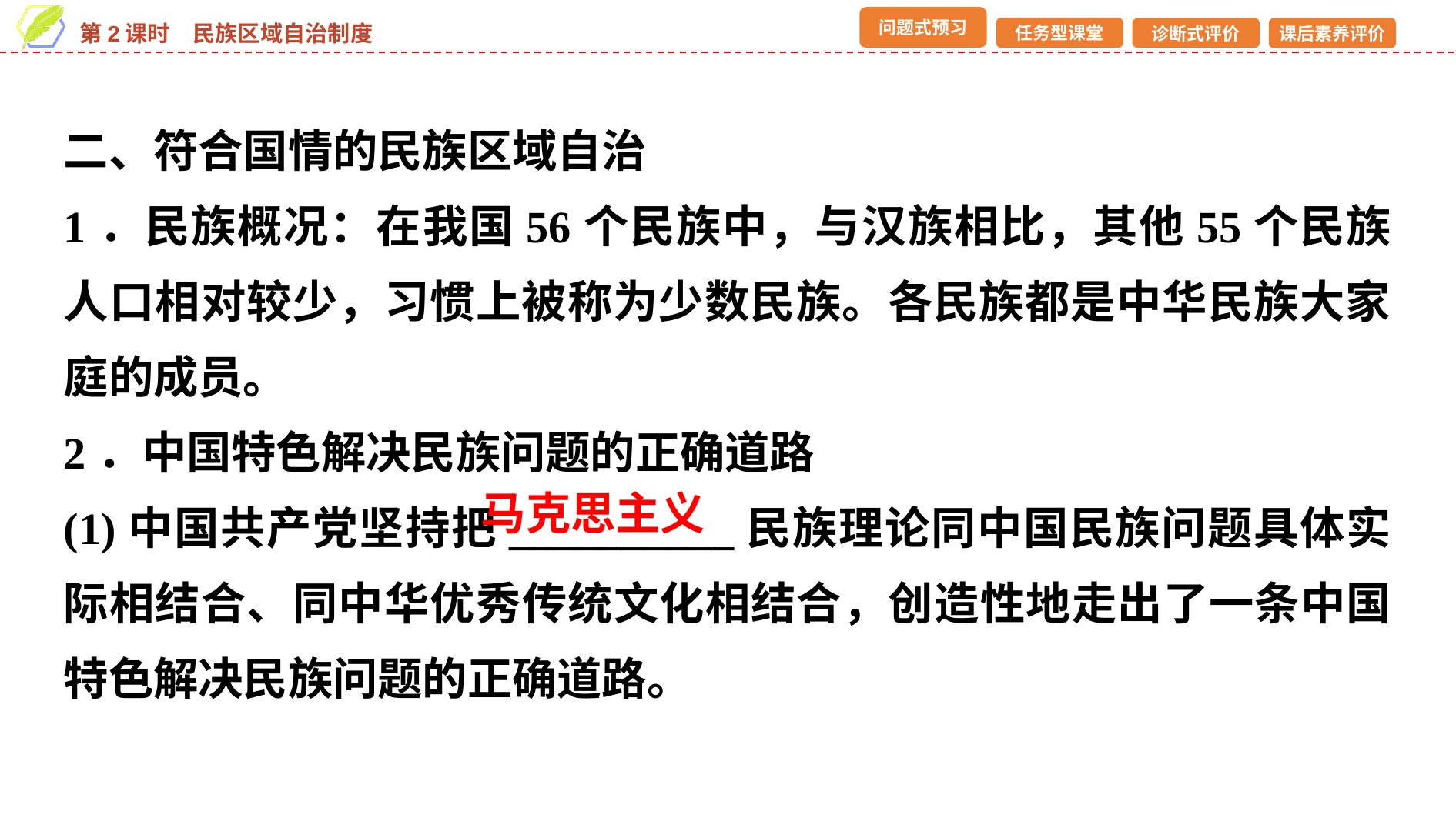

二、符合国情的民族区域自治
1．民族概况：在我国56个民族中，与汉族相比，其他55个民族人口相对较少，习惯上被称为少数民族。各民族都是中华民族大家庭的成员。
2．中国特色解决民族问题的正确道路
(1)中国共产党坚持把__________民族理论同中国民族问题具体实际相结合、同中华优秀传统文化相结合，创造性地走出了一条中国特色解决民族问题的正确道路。
马克思主义